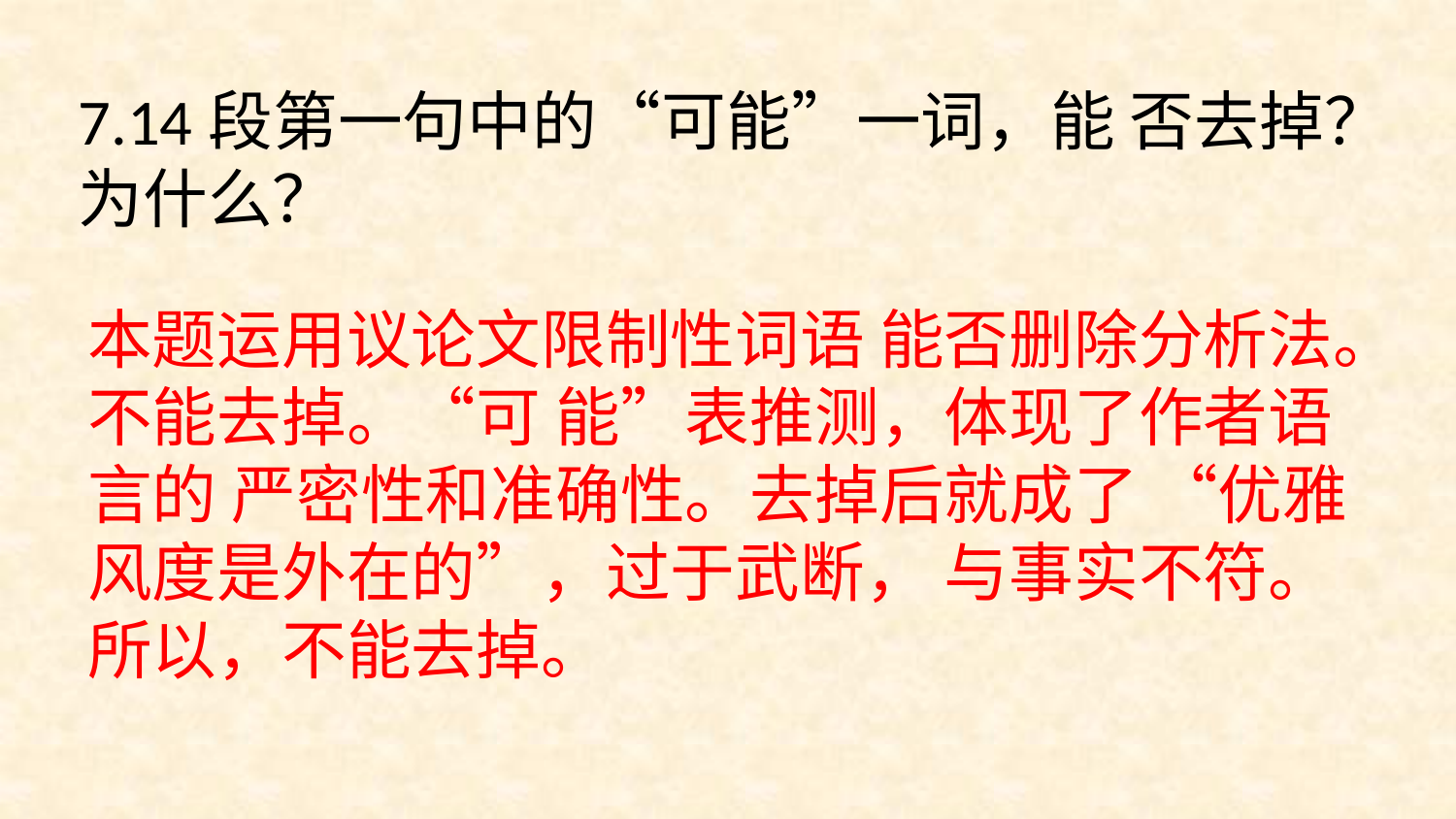

7.14段第一句中的“可能”一词，能 否去掉？为什么？
本题运用议论文限制性词语 能否删除分析法。不能去掉。“可 能”表推测，体现了作者语言的 严密性和准确性。去掉后就成了 “优雅风度是外在的”，过于武断， 与事实不符。所以，不能去掉。